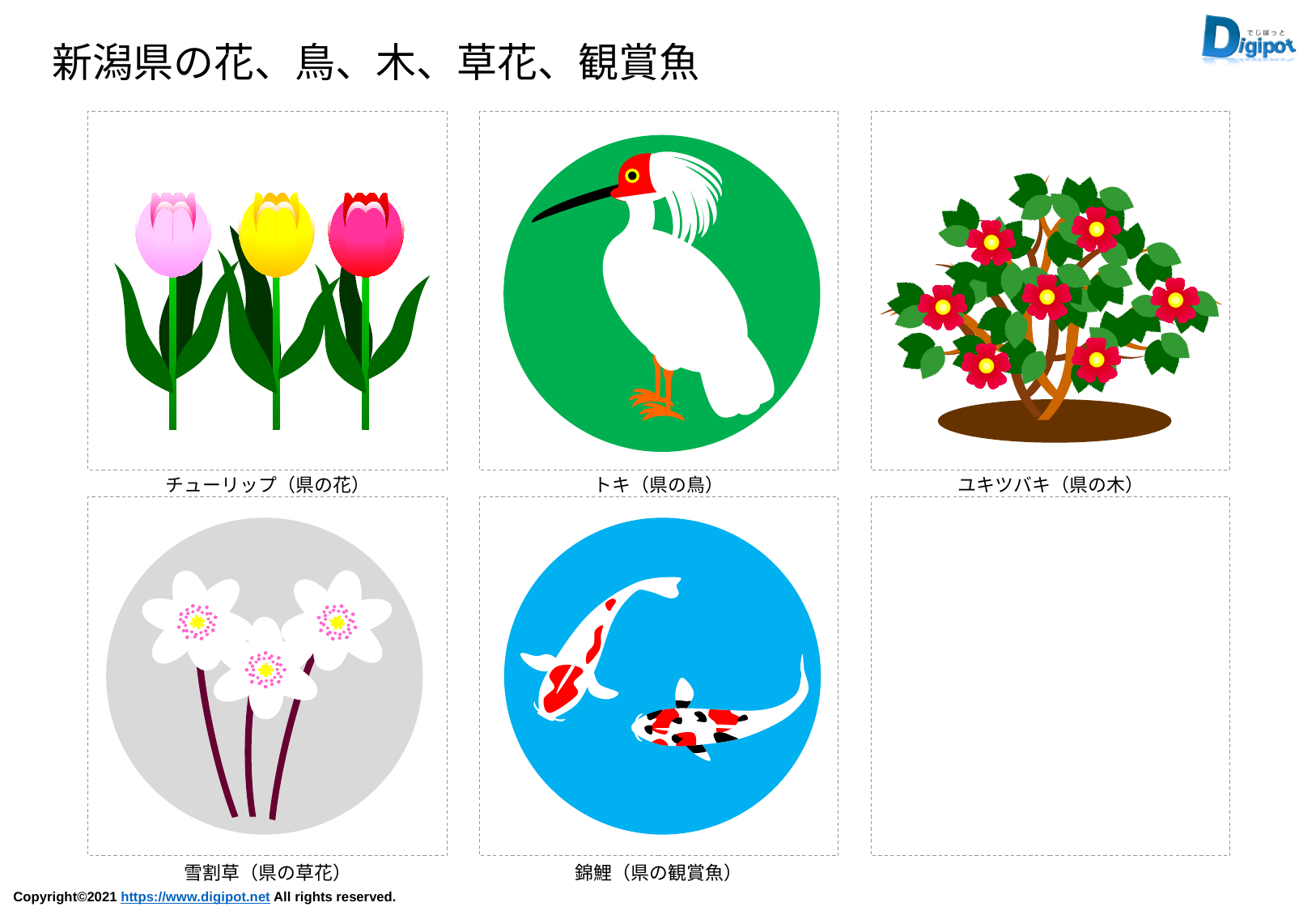

新潟県の花、鳥、木、草花、観賞魚

チューリップ（県の花）
トキ（県の鳥）
ユキツバキ（県の木）

雪割草（県の草花）
錦鯉（県の観賞魚）